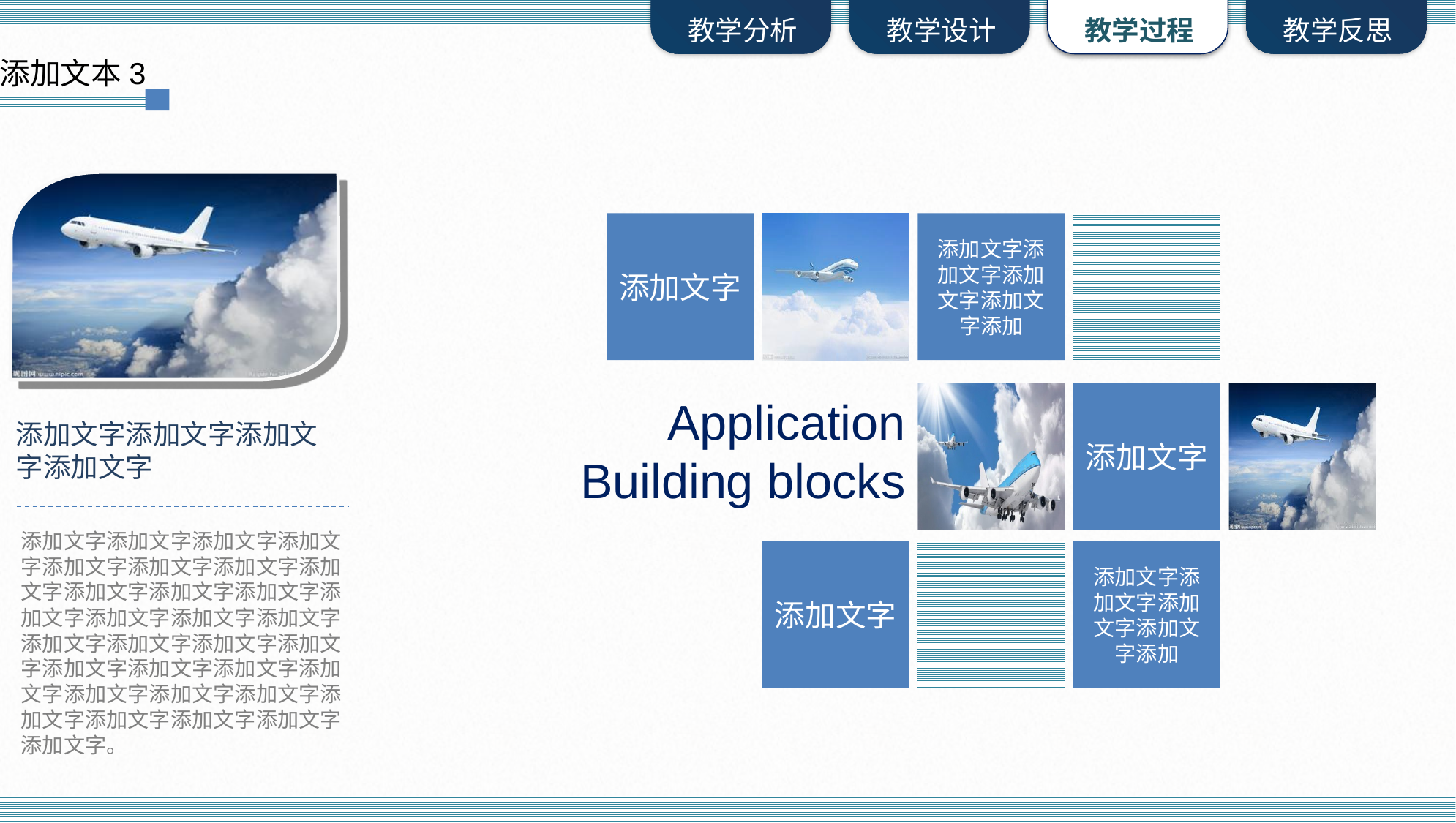

添加文本3

添加文字

添加文字添加文字添加文字添加文字添加

添加文字

Application
Building blocks
添加文字添加文字添加文字添加文字
添加文字添加文字添加文字添加文字添加文字添加文字添加文字添加文字添加文字添加文字添加文字添加文字添加文字添加文字添加文字添加文字添加文字添加文字添加文字添加文字添加文字添加文字添加文字添加文字添加文字添加文字添加文字添加文字添加文字添加文字添加文字。
添加文字

添加文字添加文字添加文字添加文字添加